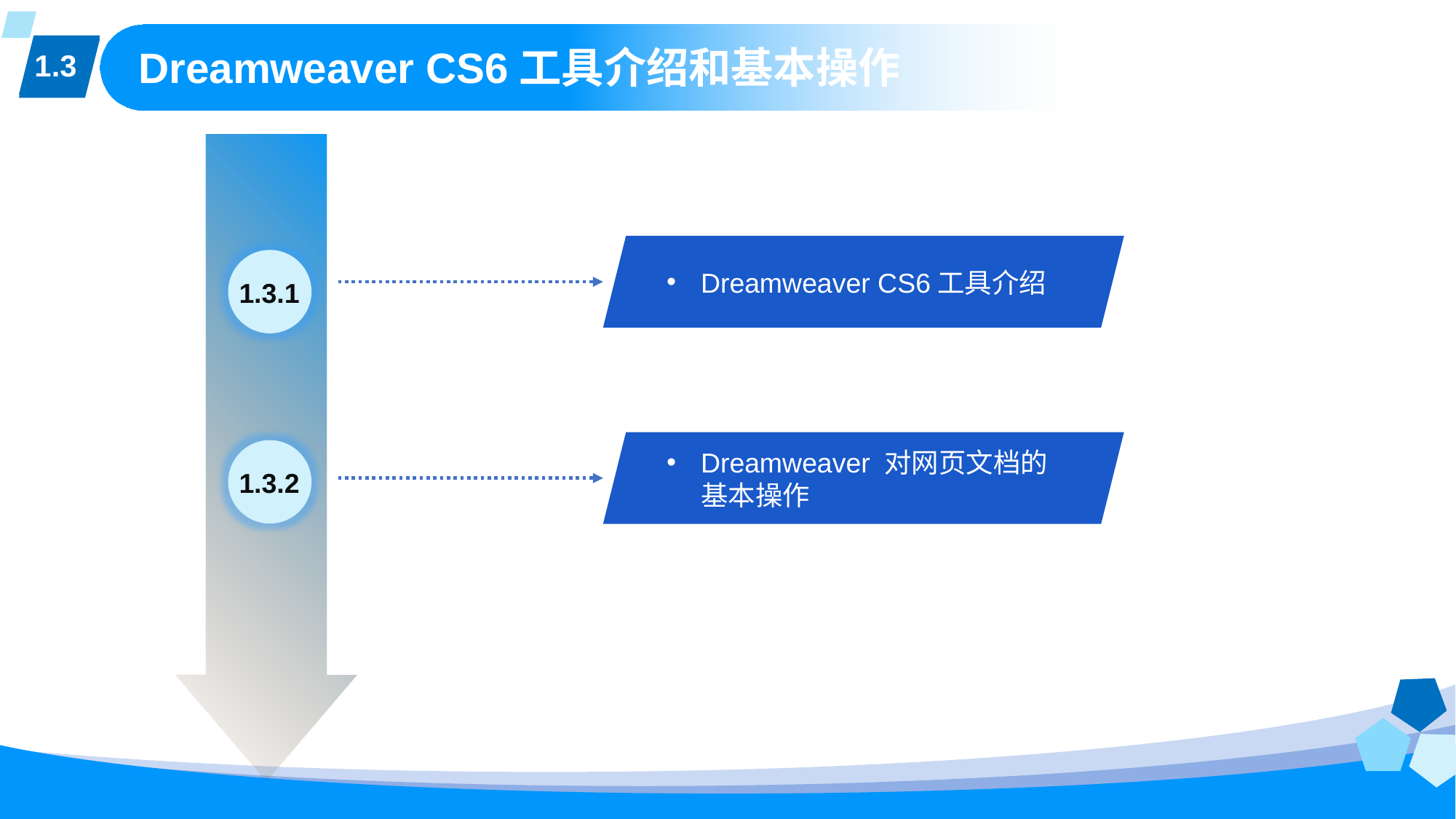

1.3
# Dreamweaver CS6工具介绍和基本操作

Dreamweaver CS6工具介绍

1.3.1
Dreamweaver 对网页文档的基本操作

1.3.2